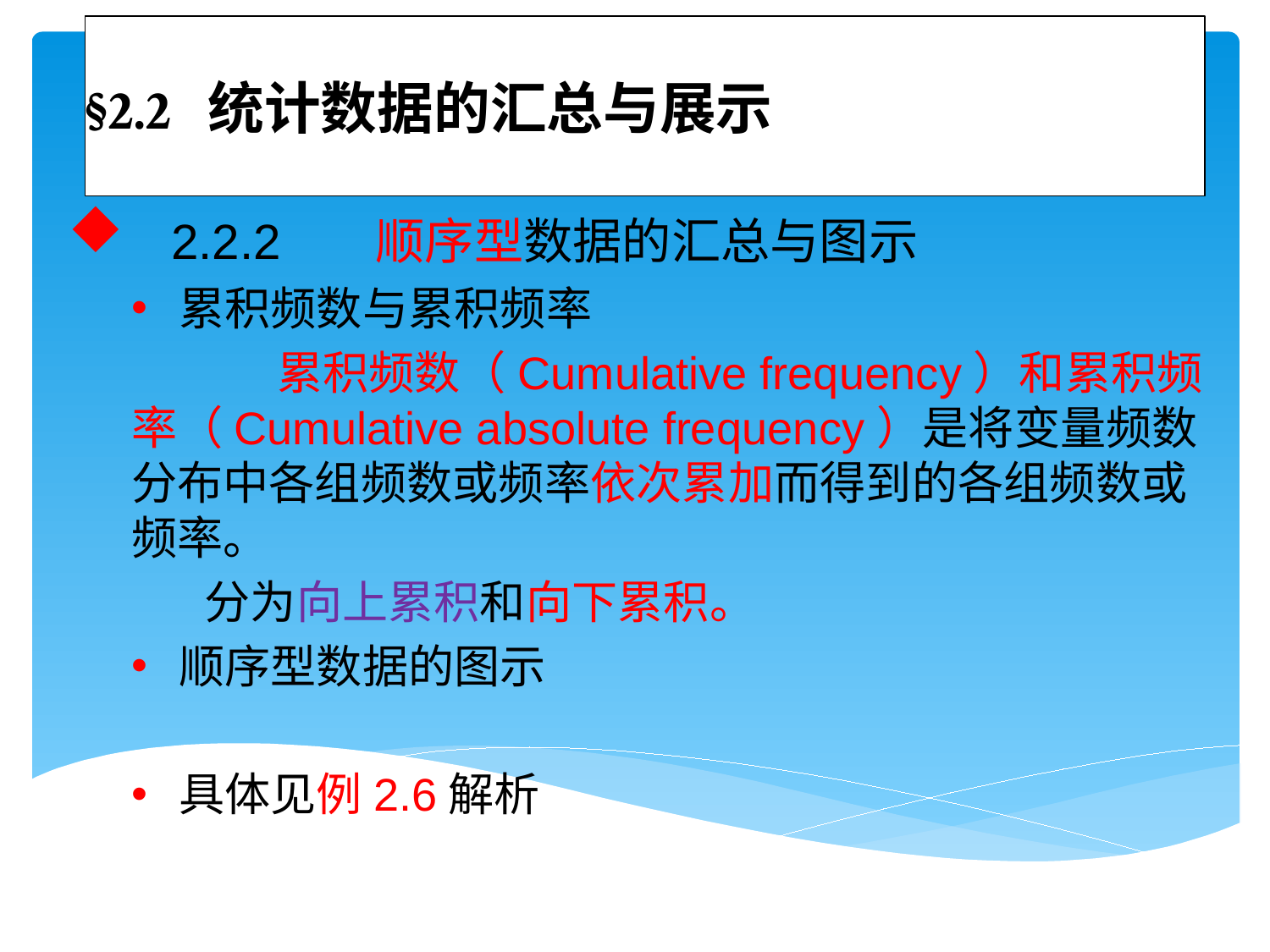

# §2.2  统计数据的汇总与展示
   2.2.2      顺序型数据的汇总与图示
累积频数与累积频率
             累积频数（Cumulative frequency）和累积频率（Cumulative absolute frequency）是将变量频数分布中各组频数或频率依次累加而得到的各组频数或频率。
      分为向上累积和向下累积。
顺序型数据的图示

具体见例2.6解析